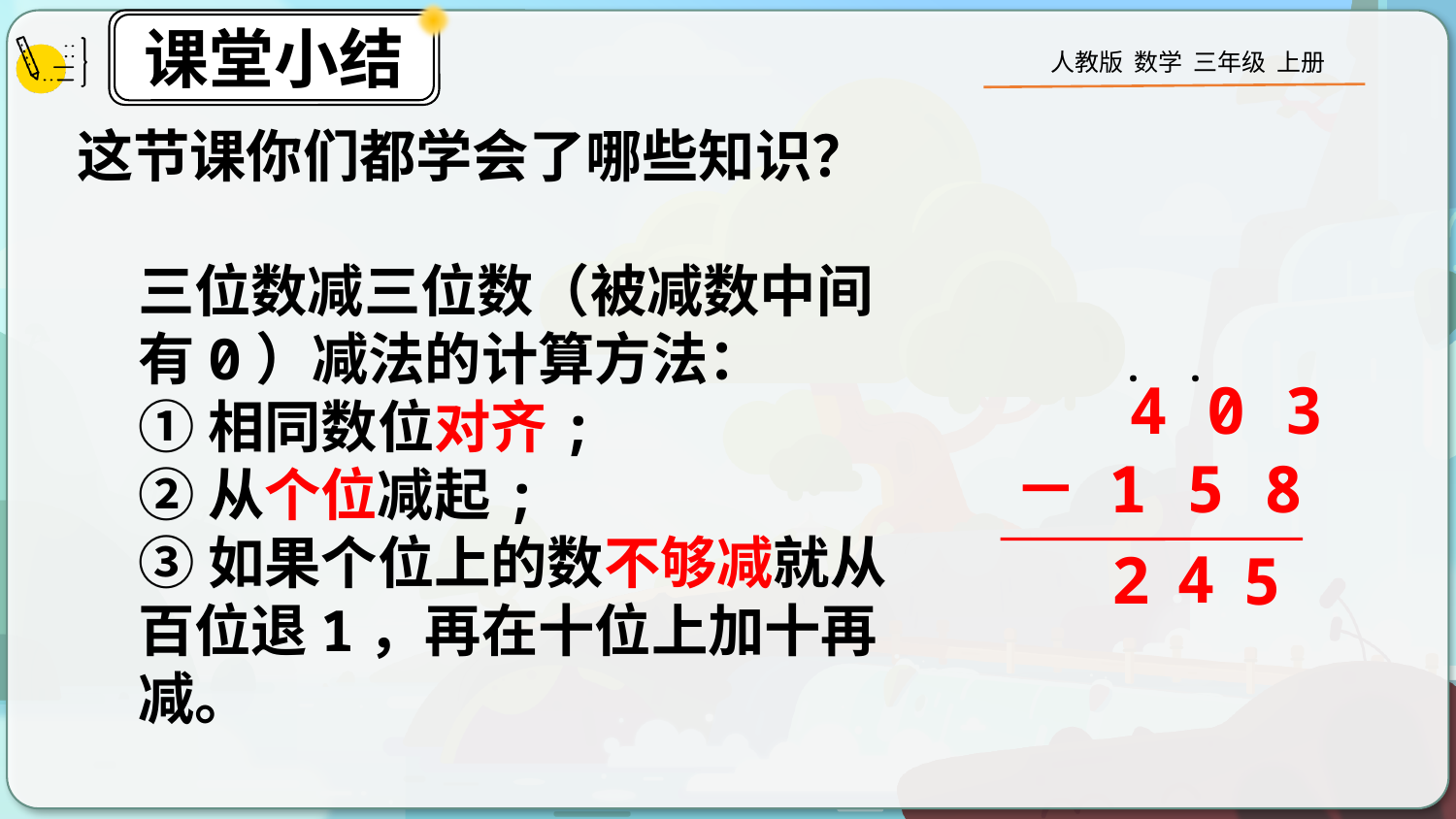

这节课你们都学会了哪些知识？
三位数减三位数（被减数中间有0）减法的计算方法：
①相同数位对齐;
②从个位减起;
③如果个位上的数不够减就从百位退1，再在十位上加十再减。
·
·
 4 0 3
－ 1 5 8
4
2
5